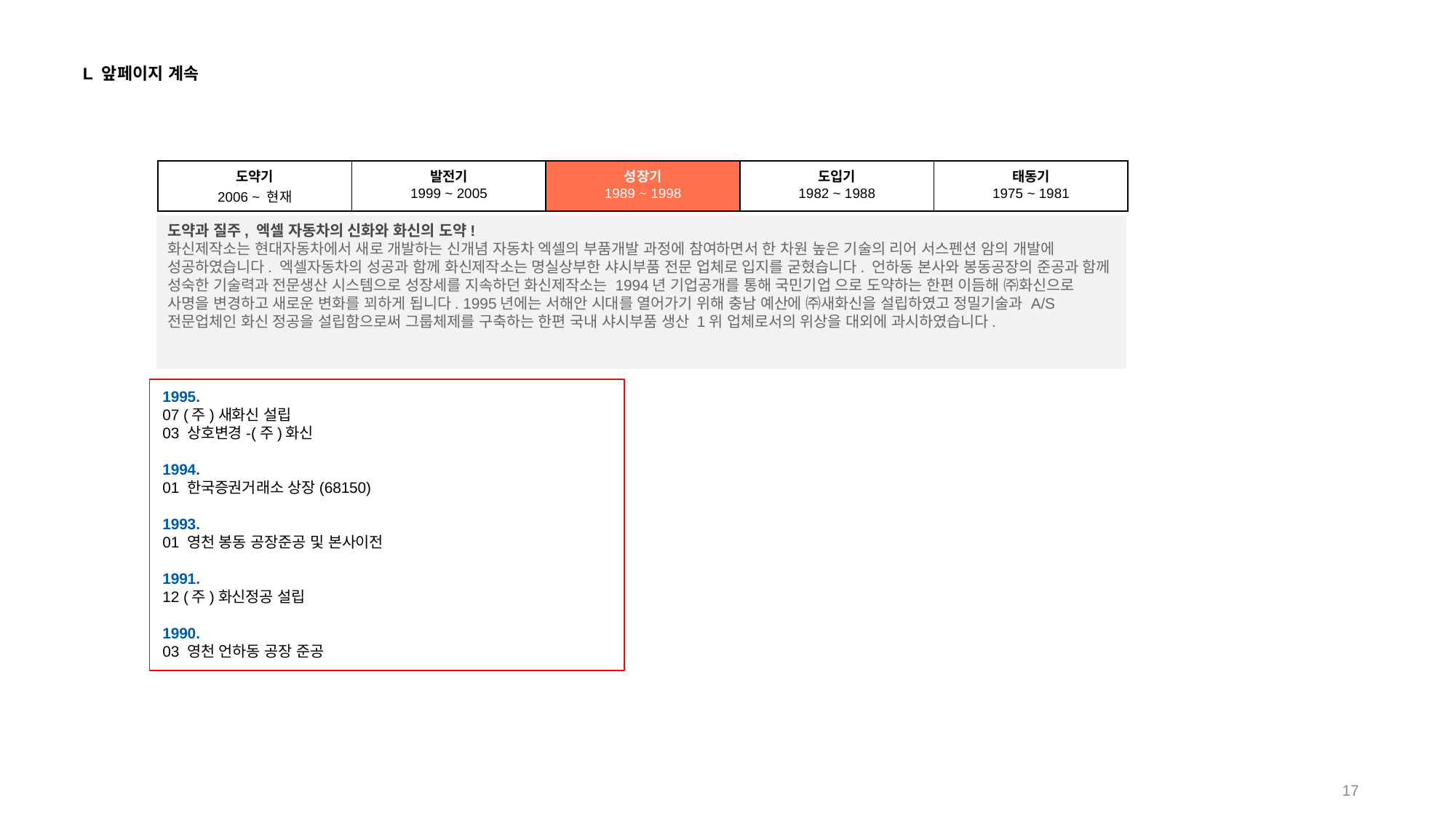

L 앞페이지 계속
| 도약기 2006 ~ 현재 | 발전기 1999 ~ 2005 | 성장기 1989 ~ 1998 | 도입기 1982 ~ 1988 | 태동기 1975 ~ 1981 |
| --- | --- | --- | --- | --- |
도약과 질주, 엑셀 자동차의 신화와 화신의 도약!
화신제작소는 현대자동차에서 새로 개발하는 신개념 자동차 엑셀의 부품개발 과정에 참여하면서 한 차원 높은 기술의 리어 서스펜션 암의 개발에 성공하였습니다. 엑셀자동차의 성공과 함께 화신제작소는 명실상부한 샤시부품 전문 업체로 입지를 굳혔습니다. 언하동 본사와 봉동공장의 준공과 함께 성숙한 기술력과 전문생산 시스템으로 성장세를 지속하던 화신제작소는 1994년 기업공개를 통해 국민기업 으로 도약하는 한편 이듬해 ㈜화신으로 사명을 변경하고 새로운 변화를 꾀하게 됩니다. 1995년에는 서해안 시대를 열어가기 위해 충남 예산에 ㈜새화신을 설립하였고 정밀기술과 A/S 전문업체인 화신 정공을 설립함으로써 그룹체제를 구축하는 한편 국내 샤시부품 생산 1위 업체로서의 위상을 대외에 과시하였습니다.

1995.
07 (주)새화신 설립
03 상호변경-(주)화신

1994.
01 한국증권거래소 상장(68150)

1993.
01 영천 봉동 공장준공 및 본사이전

1991.
12 (주)화신정공 설립

1990.
03 영천 언하동 공장 준공
17